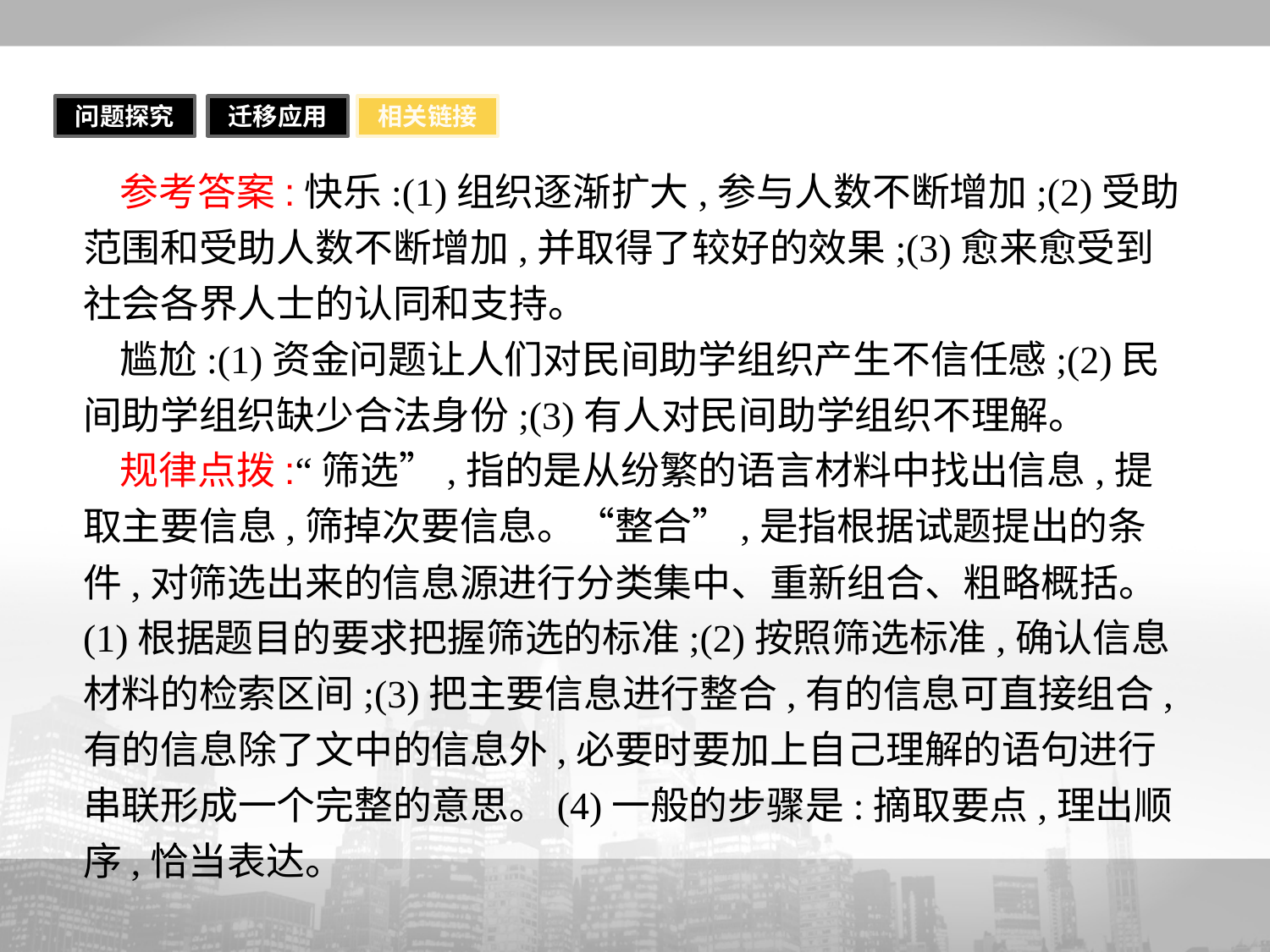

问题探究
迁移应用
相关链接
参考答案:快乐:(1)组织逐渐扩大,参与人数不断增加;(2)受助范围和受助人数不断增加,并取得了较好的效果;(3)愈来愈受到社会各界人士的认同和支持。
尴尬:(1)资金问题让人们对民间助学组织产生不信任感;(2)民间助学组织缺少合法身份;(3)有人对民间助学组织不理解。
规律点拨:“筛选”,指的是从纷繁的语言材料中找出信息,提取主要信息,筛掉次要信息。“整合”,是指根据试题提出的条件,对筛选出来的信息源进行分类集中、重新组合、粗略概括。(1)根据题目的要求把握筛选的标准;(2)按照筛选标准,确认信息材料的检索区间;(3)把主要信息进行整合,有的信息可直接组合,有的信息除了文中的信息外,必要时要加上自己理解的语句进行串联形成一个完整的意思。(4)一般的步骤是:摘取要点,理出顺序,恰当表达。